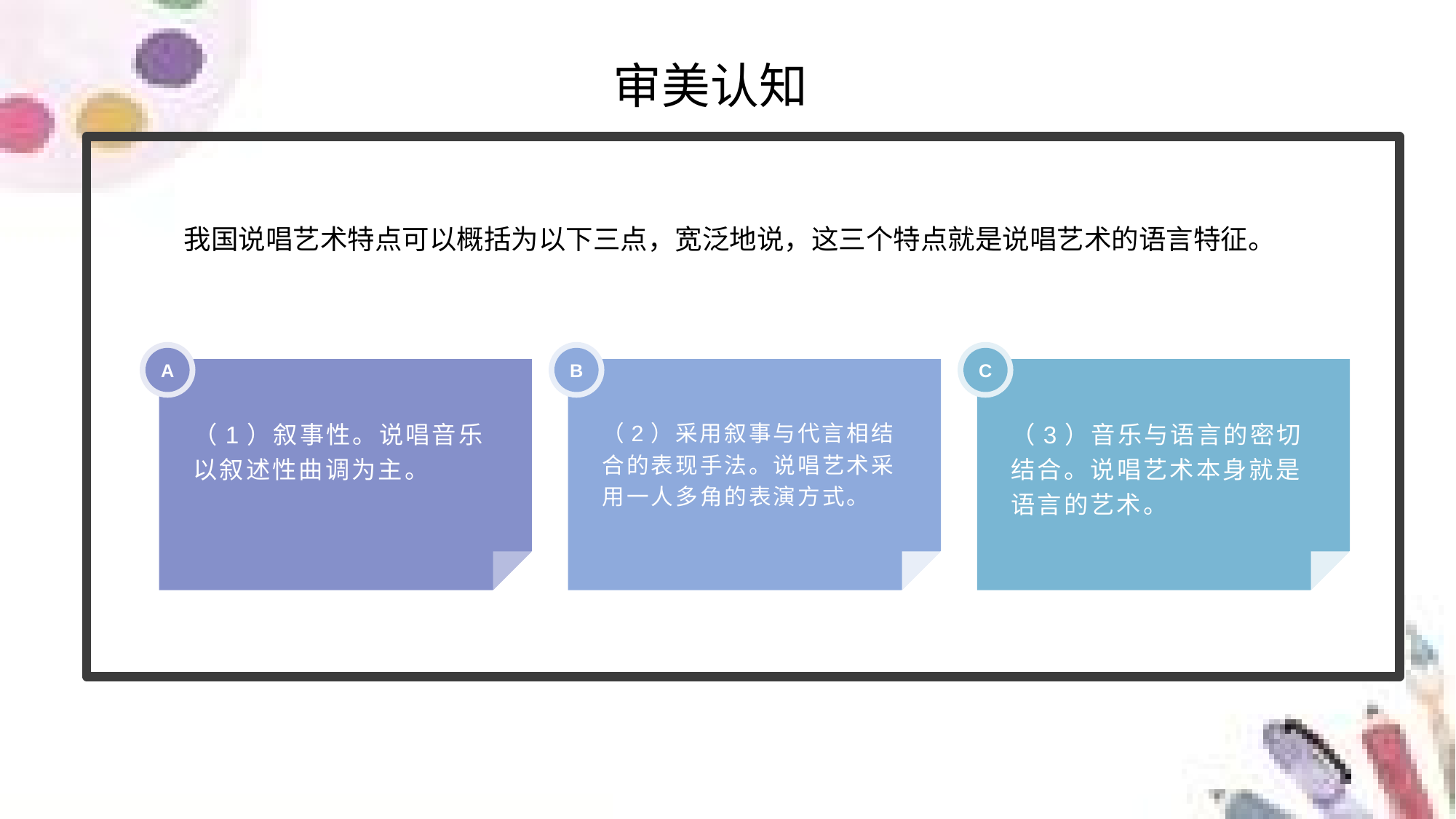

审美认知

我国说唱艺术特点可以概括为以下三点，宽泛地说，这三个特点就是说唱艺术的语言特征。

A
B
C

（1）叙事性。说唱音乐以叙述性曲调为主。
（2）采用叙事与代言相结合的表现手法。说唱艺术采用一人多角的表演方式。
（3）音乐与语言的密切结合。说唱艺术本身就是语言的艺术。